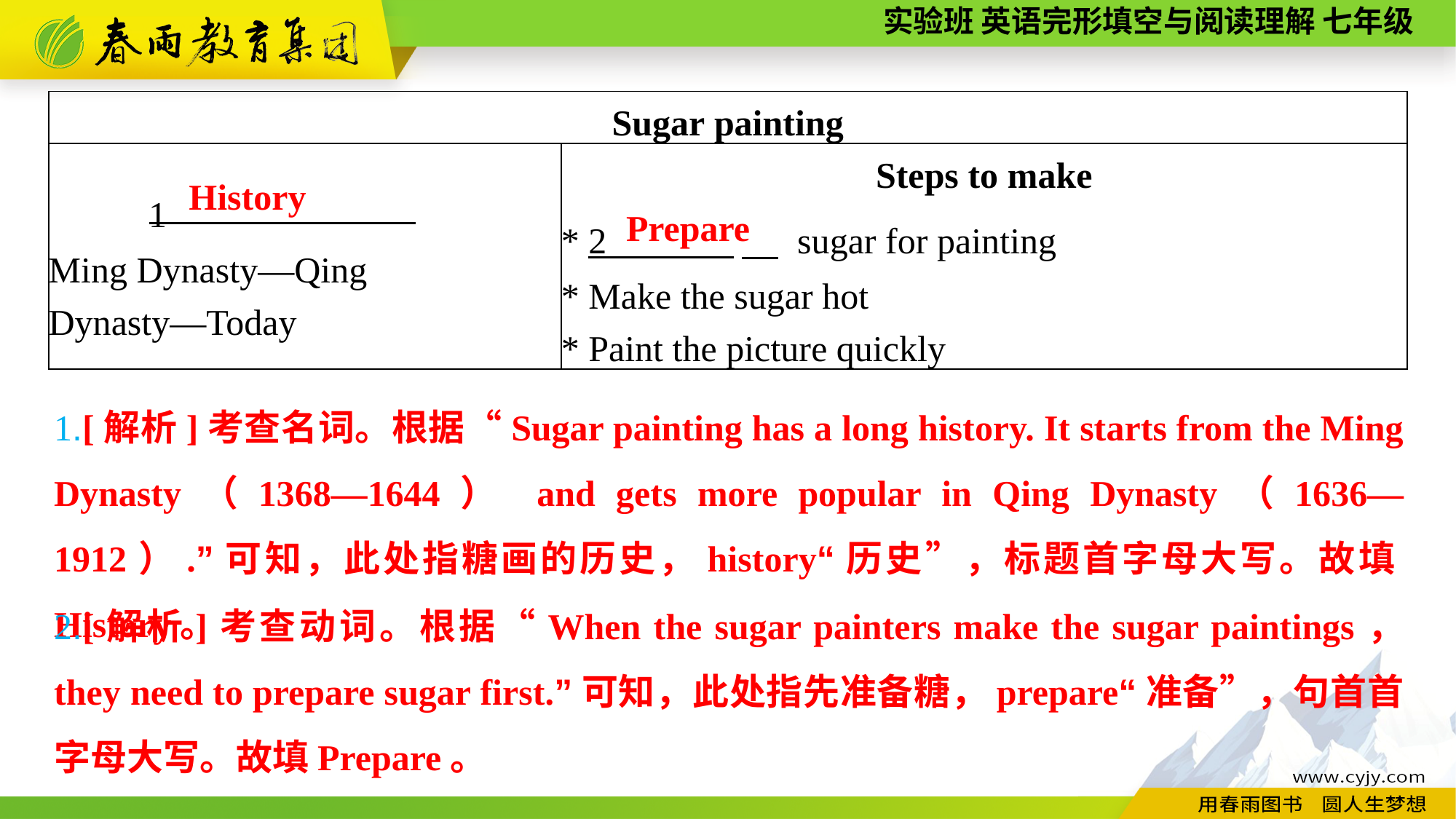

| Sugar painting |  |
| --- | --- |
| 1　 Ming Dynasty—Qing Dynasty—Today | Steps to make \* 2 　 sugar for painting \* Make the sugar hot \* Paint the picture quickly |
History
Prepare
1.[解析]考查名词。根据“Sugar painting has a long history. It starts from the Ming Dynasty（1368—1644） and gets more popular in Qing Dynasty（1636—1912）.”可知，此处指糖画的历史，history“历史”，标题首字母大写。故填History。
2.[解析]考查动词。根据“When the sugar painters make the sugar paintings， they need to prepare sugar first.”可知，此处指先准备糖，prepare“准备”，句首首字母大写。故填Prepare。